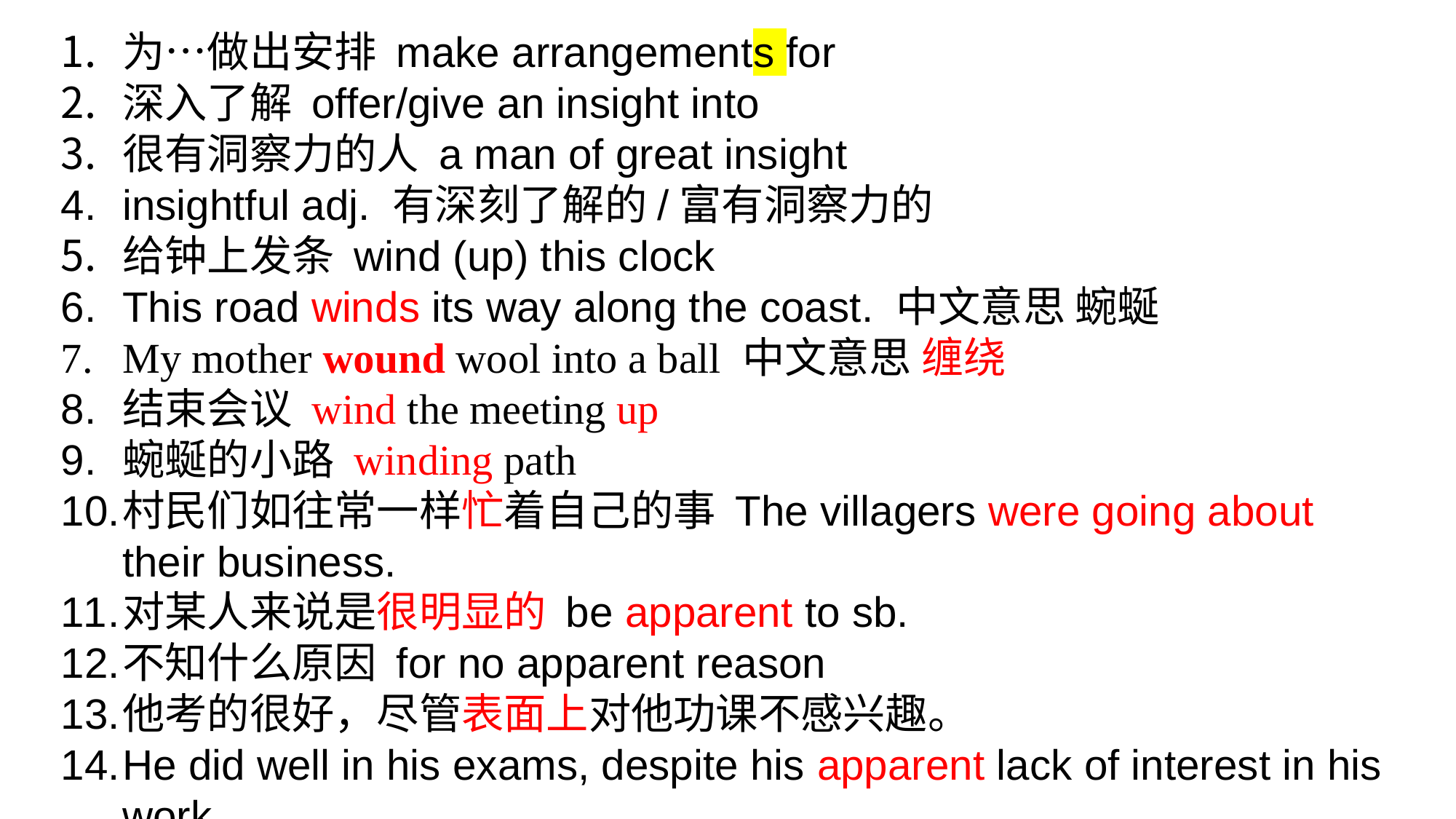

为…做出安排 make arrangements for
深入了解 offer/give an insight into
很有洞察力的人 a man of great insight
insightful adj. 有深刻了解的/富有洞察力的
给钟上发条 wind (up) this clock
This road winds its way along the coast. 中文意思 蜿蜒
My mother wound wool into a ball 中文意思 缠绕
结束会议 wind the meeting up
蜿蜒的小路 winding path
村民们如往常一样忙着自己的事 The villagers were going about their business.
对某人来说是很明显的 be apparent to sb.
不知什么原因 for no apparent reason
他考的很好，尽管表面上对他功课不感兴趣。
He did well in his exams, despite his apparent lack of interest in his work.